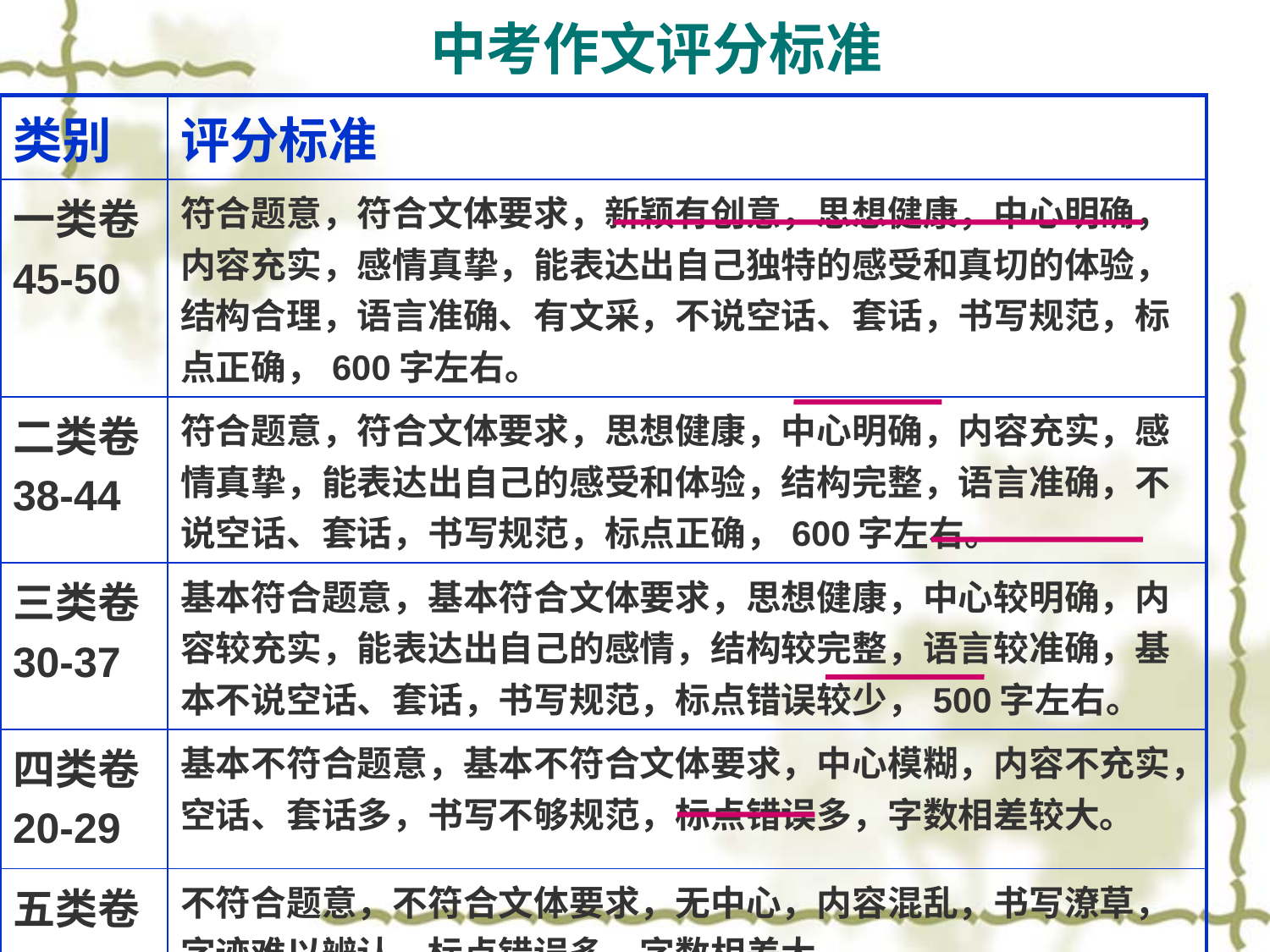

# 中考作文评分标准
| 类别 | 评分标准 |
| --- | --- |
| 一类卷 45-50 | 符合题意，符合文体要求，新颖有创意，思想健康，中心明确，内容充实，感情真挚，能表达出自己独特的感受和真切的体验，结构合理，语言准确、有文采，不说空话、套话，书写规范，标点正确，600字左右。 |
| 二类卷 38-44 | 符合题意，符合文体要求，思想健康，中心明确，内容充实，感情真挚，能表达出自己的感受和体验，结构完整，语言准确，不说空话、套话，书写规范，标点正确，600字左右。 |
| 三类卷 30-37 | 基本符合题意，基本符合文体要求，思想健康，中心较明确，内容较充实，能表达出自己的感情，结构较完整，语言较准确，基本不说空话、套话，书写规范，标点错误较少，500字左右。 |
| 四类卷 20-29 | 基本不符合题意，基本不符合文体要求，中心模糊，内容不充实，空话、套话多，书写不够规范，标点错误多，字数相差较大。 |
| 五类卷 19分以下 | 不符合题意，不符合文体要求，无中心，内容混乱，书写潦草，字迹难以辨认，标点错误多，字数相差大。 |